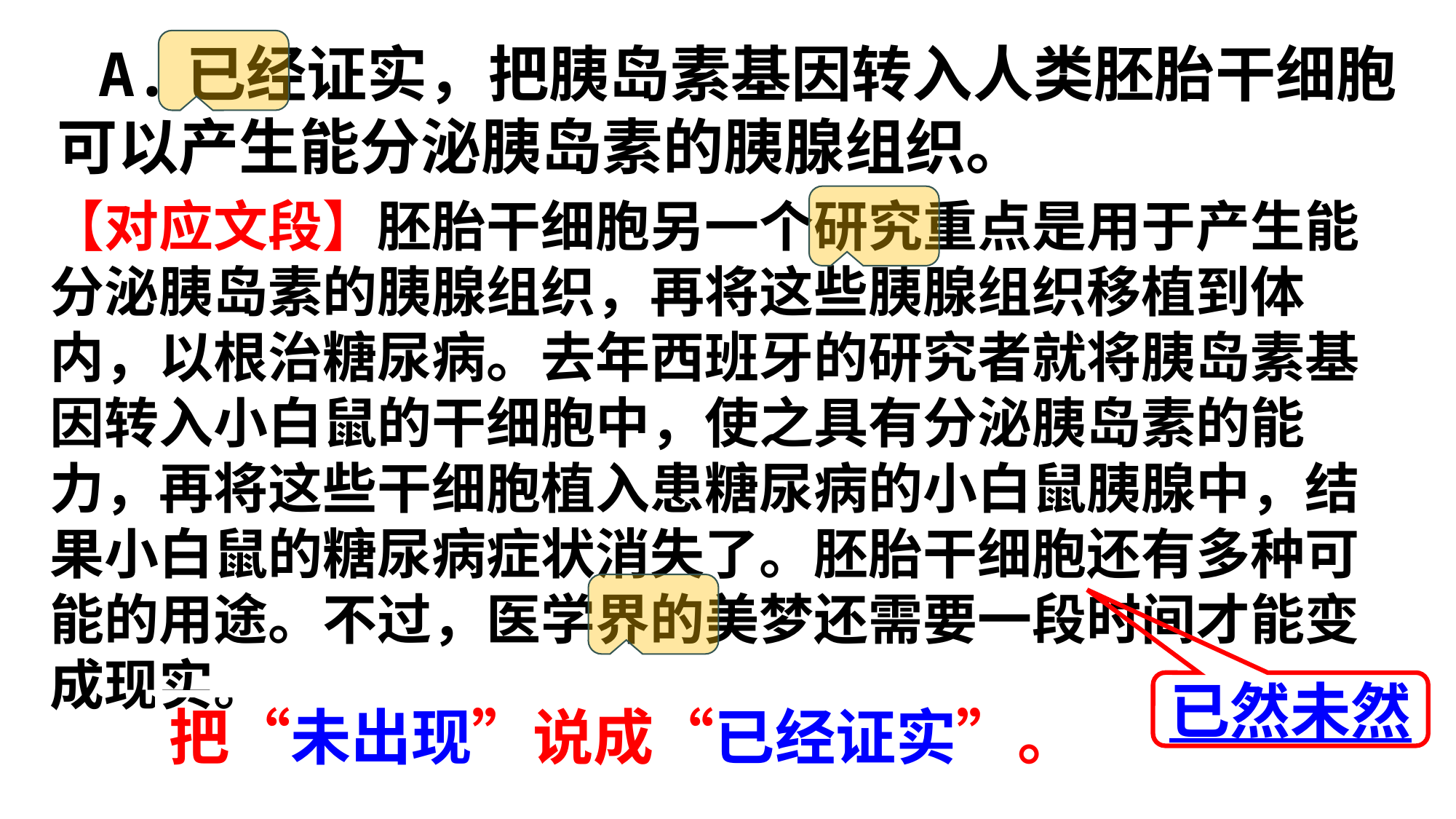

A.已经证实，把胰岛素基因转入人类胚胎干细胞可以产生能分泌胰岛素的胰腺组织。

【对应文段】胚胎干细胞另一个研究重点是用于产生能分泌胰岛素的胰腺组织，再将这些胰腺组织移植到体内，以根治糖尿病。去年西班牙的研究者就将胰岛素基因转入小白鼠的干细胞中，使之具有分泌胰岛素的能力，再将这些干细胞植入患糖尿病的小白鼠胰腺中，结果小白鼠的糖尿病症状消失了。胚胎干细胞还有多种可能的用途。不过，医学界的美梦还需要一段时间才能变成现实。

已然未然
把“未出现”说成“已经证实”。